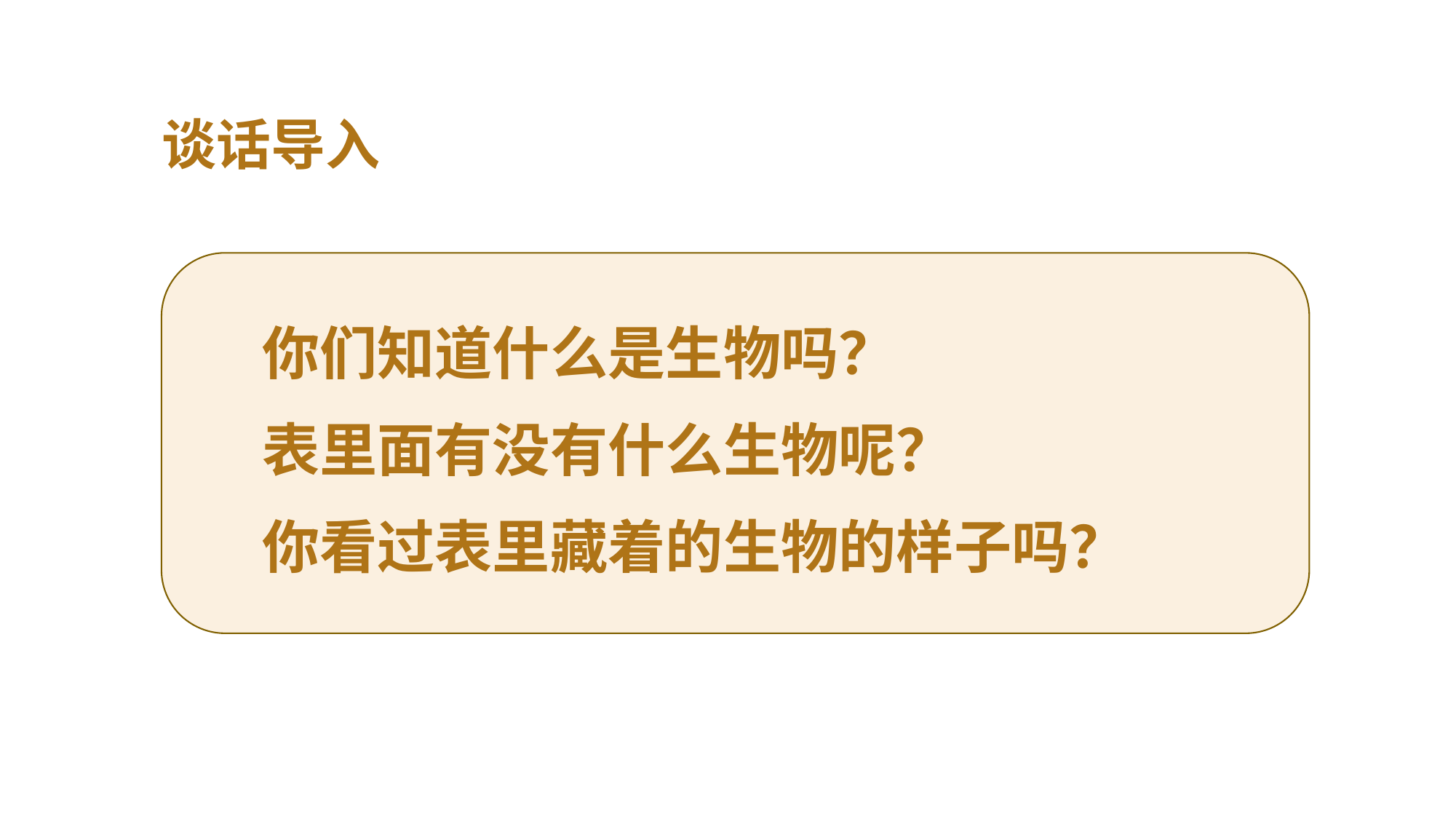

谈话导入

你们知道什么是生物吗？
表里面有没有什么生物呢？
你看过表里藏着的生物的样子吗？